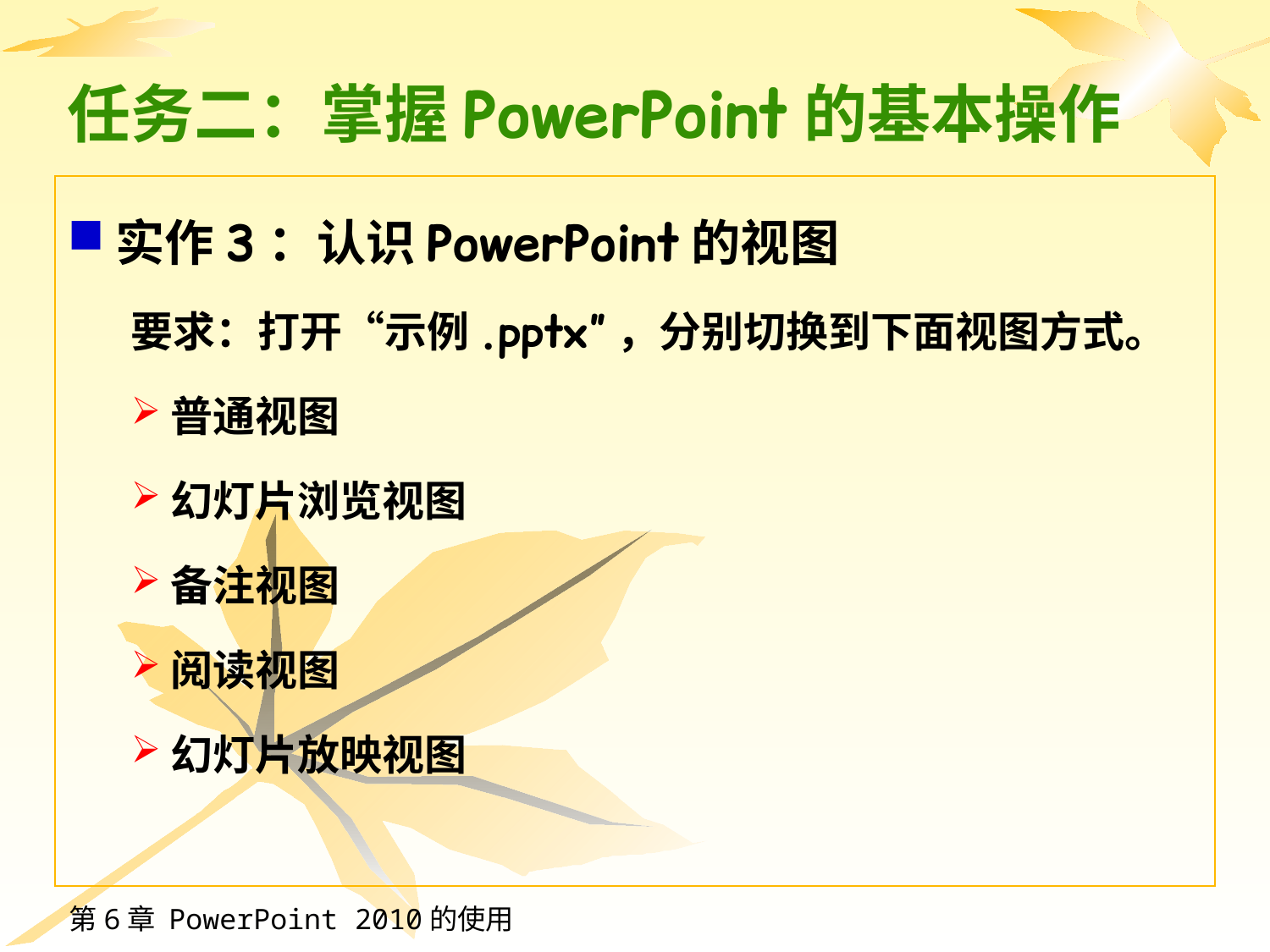

# 任务二：掌握PowerPoint的基本操作
实作3：认识PowerPoint的视图
要求：打开“示例.pptx”，分别切换到下面视图方式。
普通视图
幻灯片浏览视图
备注视图
阅读视图
幻灯片放映视图